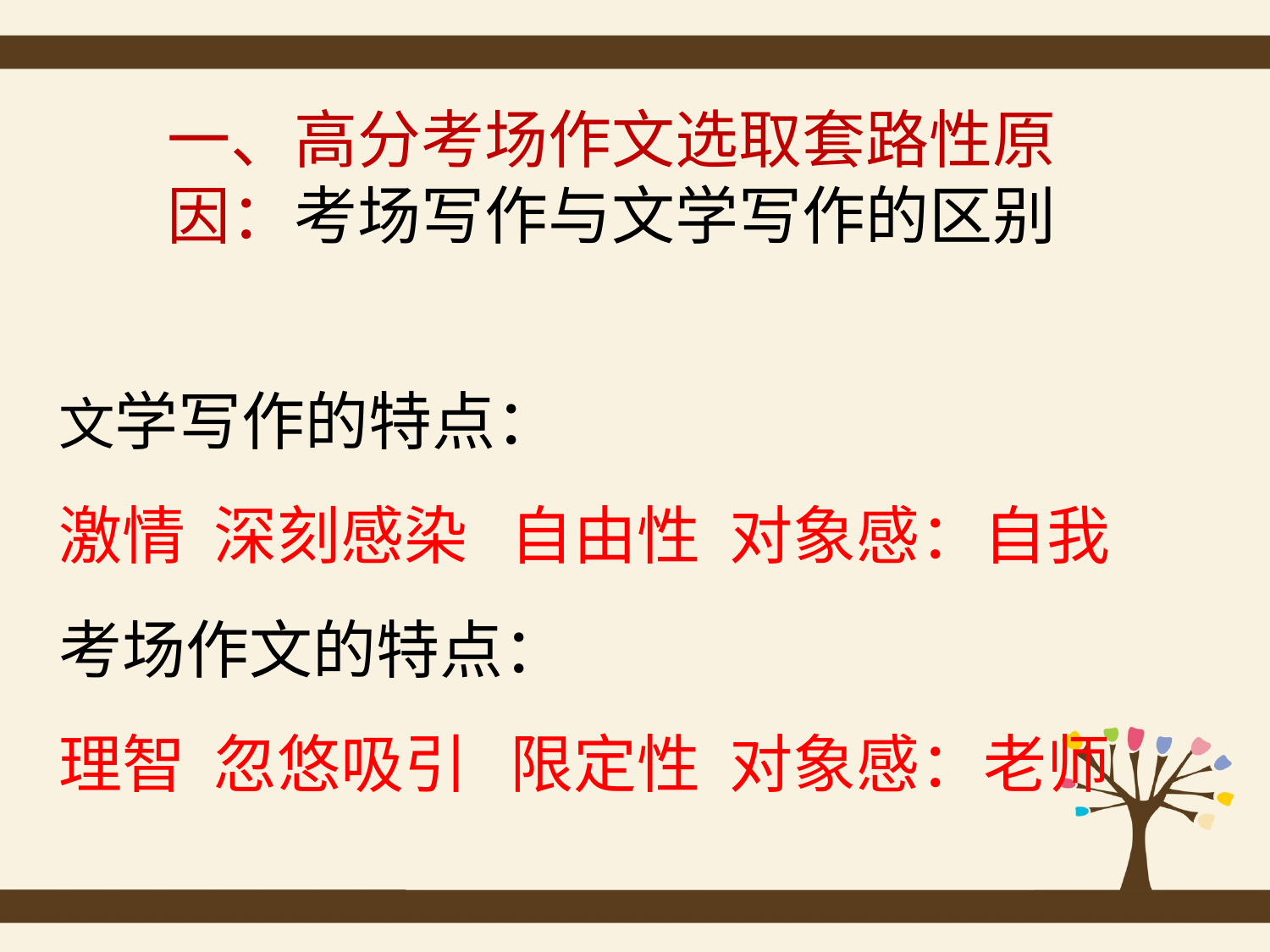

一、高分考场作文选取套路性原因：考场写作与文学写作的区别
文学写作的特点：
激情  深刻感染   自由性  对象感：自我
考场作文的特点：
理智  忽悠吸引   限定性  对象感：老师